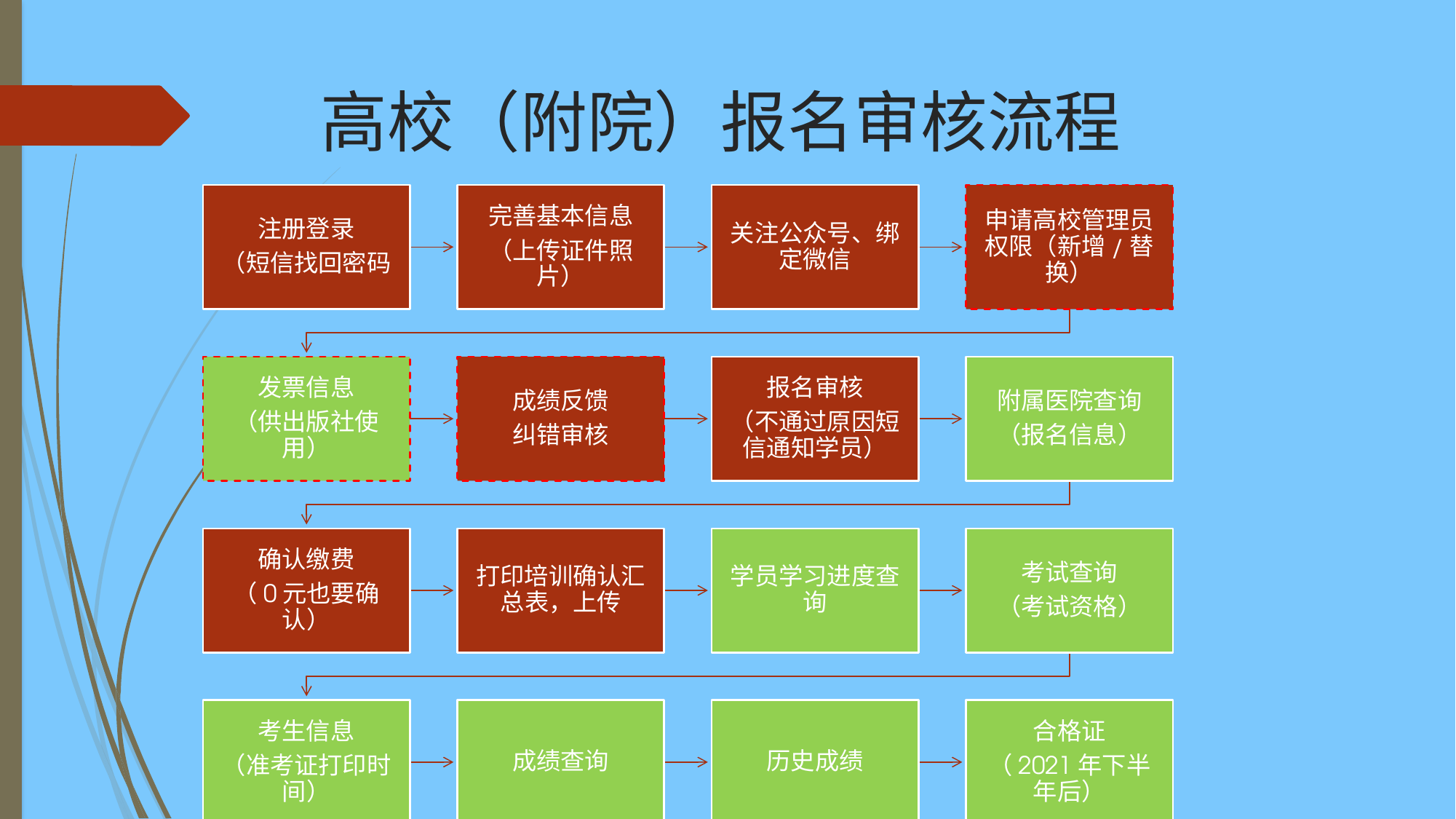

# 高校（附院）报名审核流程

注册登录
（短信找回密码

完善基本信息
（上传证件照片）

关注公众号、绑定微信

申请高校管理员权限（新增/替换）

发票信息
（供出版社使用）

成绩反馈
纠错审核

报名审核
（不通过原因短信通知学员）

附属医院查询
（报名信息）

确认缴费
（0元也要确认）

打印培训确认汇总表，上传

学员学习进度查询

考试查询
（考试资格）

考生信息
（准考证打印时间）

成绩查询

历史成绩
合格证
（2021年下半年后）